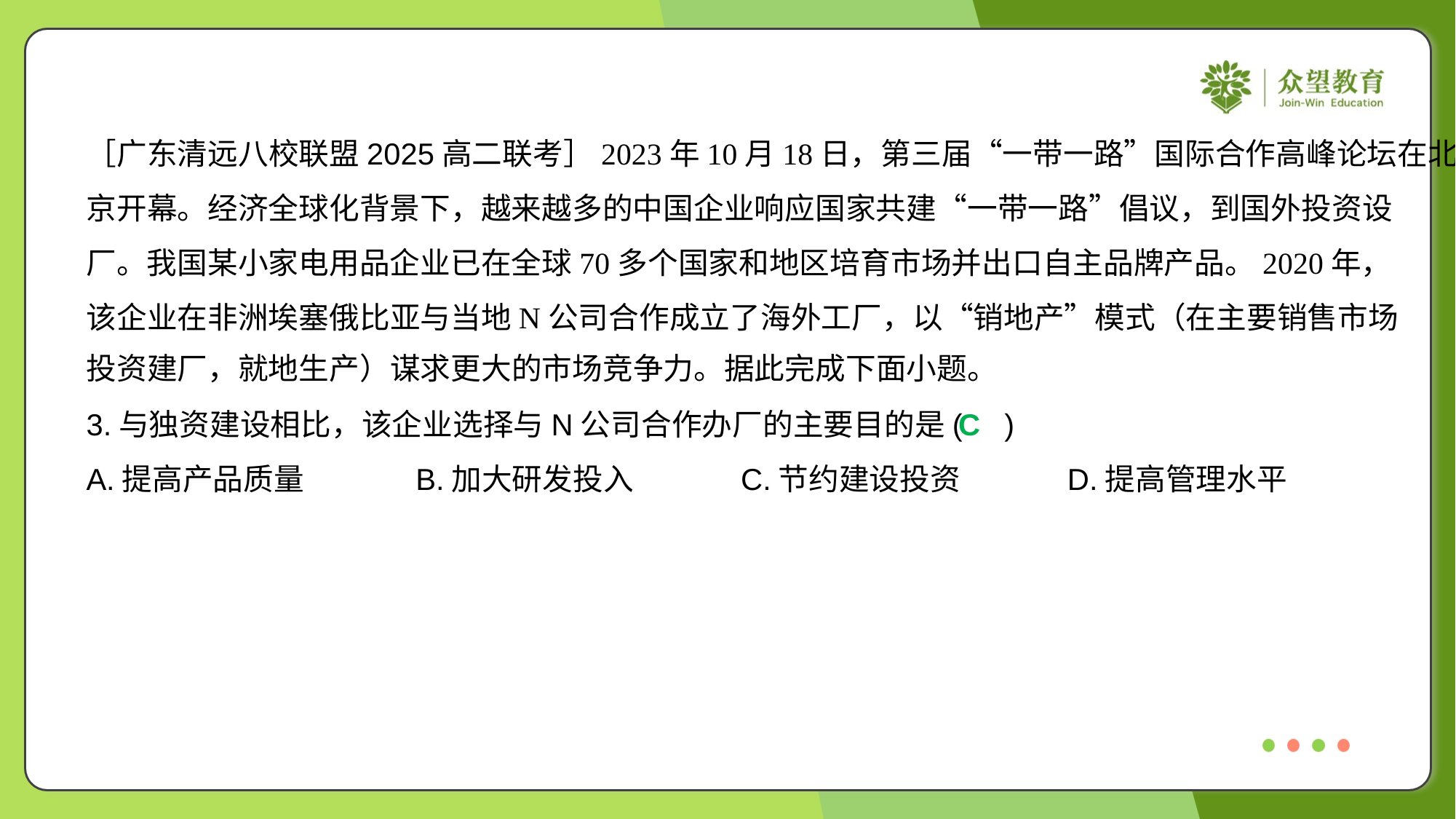

［广东清远八校联盟2025高二联考］2023年10月18日，第三届“一带一路”国际合作高峰论坛在北
京开幕。经济全球化背景下，越来越多的中国企业响应国家共建“一带一路”倡议，到国外投资设
厂。我国某小家电用品企业已在全球70多个国家和地区培育市场并出口自主品牌产品。2020年，
该企业在非洲埃塞俄比亚与当地N公司合作成立了海外工厂，以“销地产”模式（在主要销售市场
投资建厂，就地生产）谋求更大的市场竞争力。据此完成下面小题。
3.与独资建设相比，该企业选择与N公司合作办厂的主要目的是(     )
C
A.提高产品质量	B.加大研发投入	C.节约建设投资	D.提高管理水平